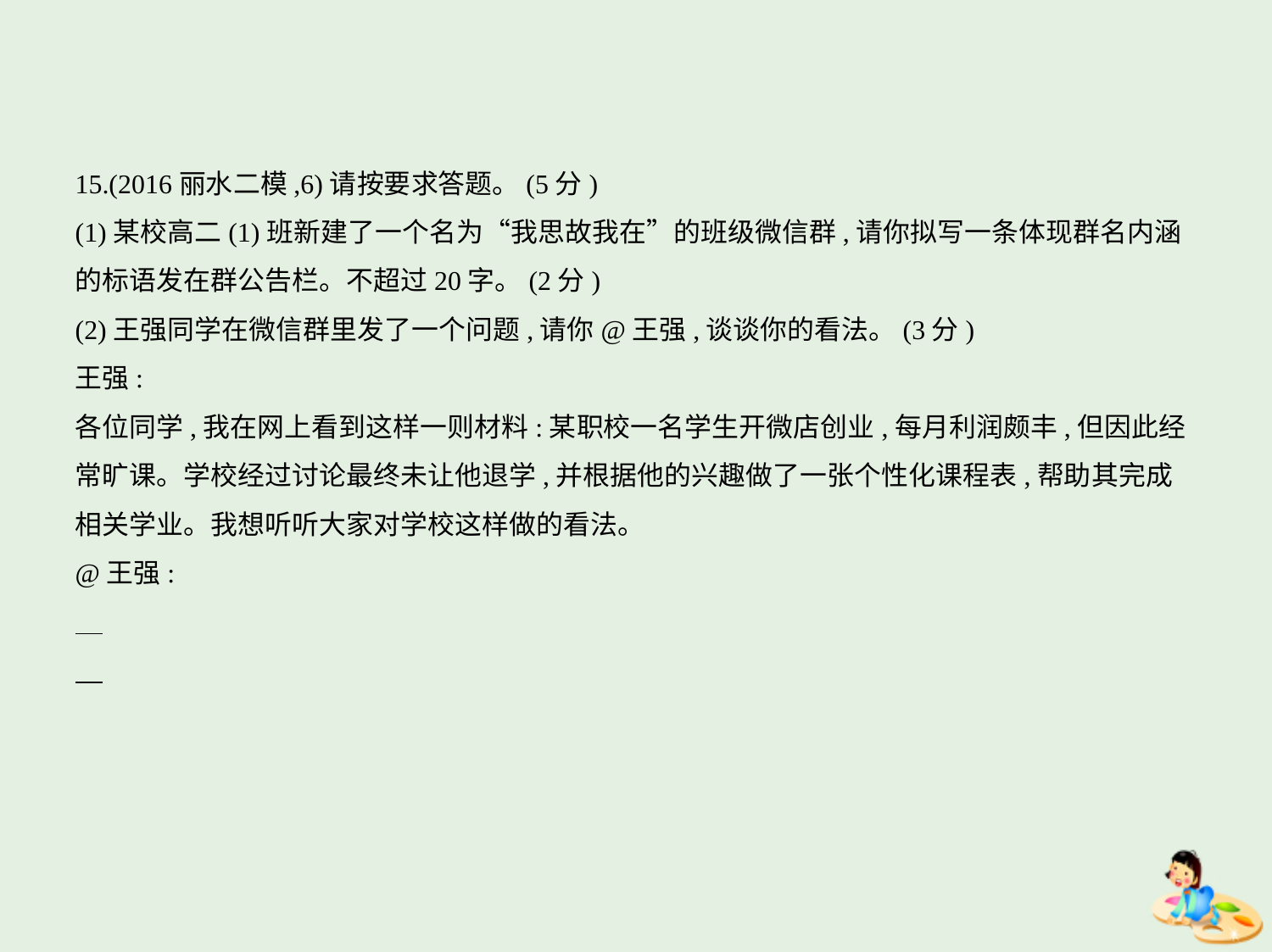

15.(2016丽水二模,6)请按要求答题。(5分)
(1)某校高二(1)班新建了一个名为“我思故我在”的班级微信群,请你拟写一条体现群名内涵
的标语发在群公告栏。不超过20字。(2分)
(2)王强同学在微信群里发了一个问题,请你@王强,谈谈你的看法。(3分)
王强:
各位同学,我在网上看到这样一则材料:某职校一名学生开微店创业,每月利润颇丰,但因此经
常旷课。学校经过讨论最终未让他退学,并根据他的兴趣做了一张个性化课程表,帮助其完成
相关学业。我想听听大家对学校这样做的看法。
@王强: